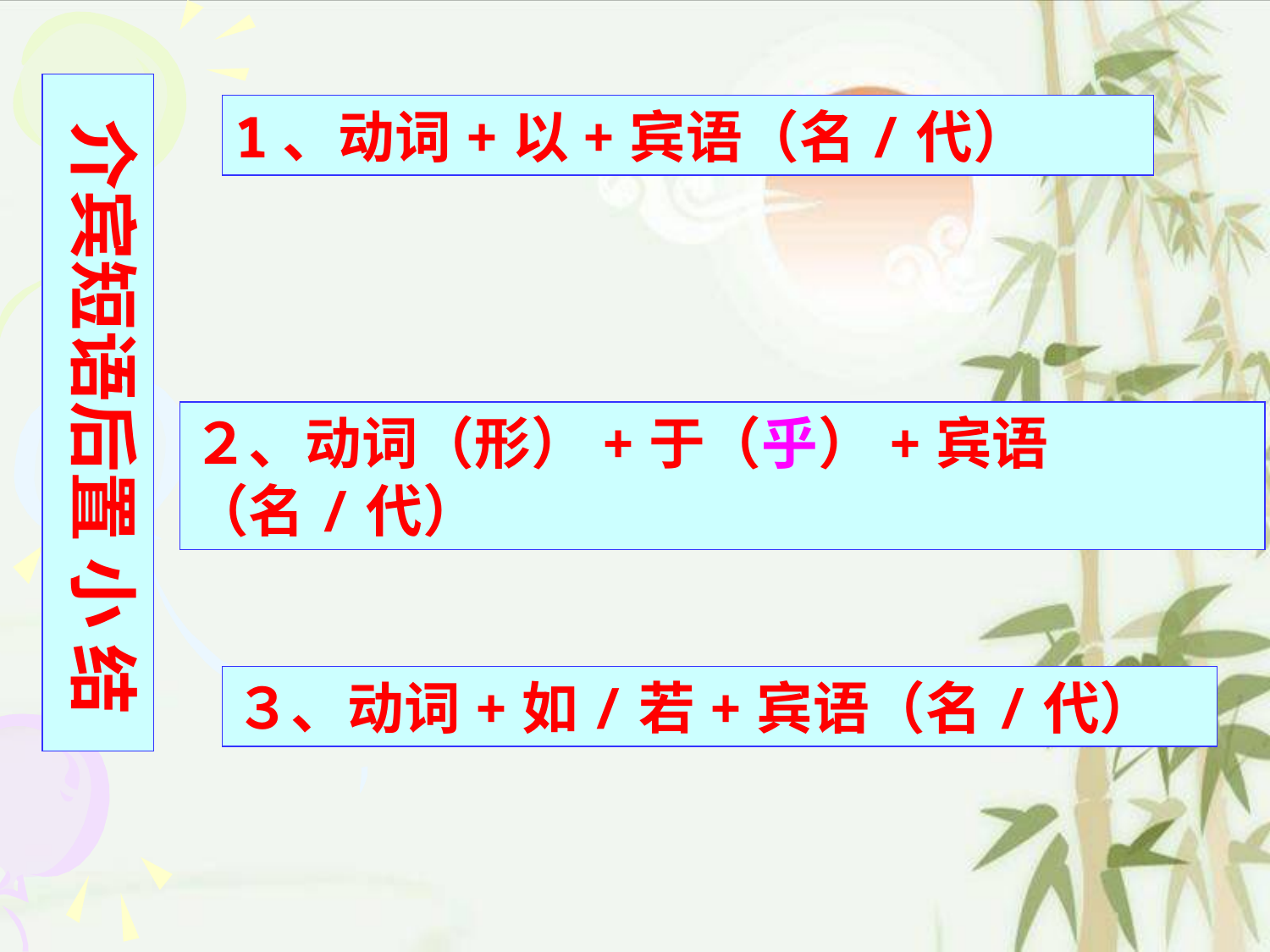

介宾短语后置 小 结
1、动词+以+宾语（名/代）
２、动词（形）+于（乎）+宾语（名/代）
３、动词+如/若+宾语（名/代）